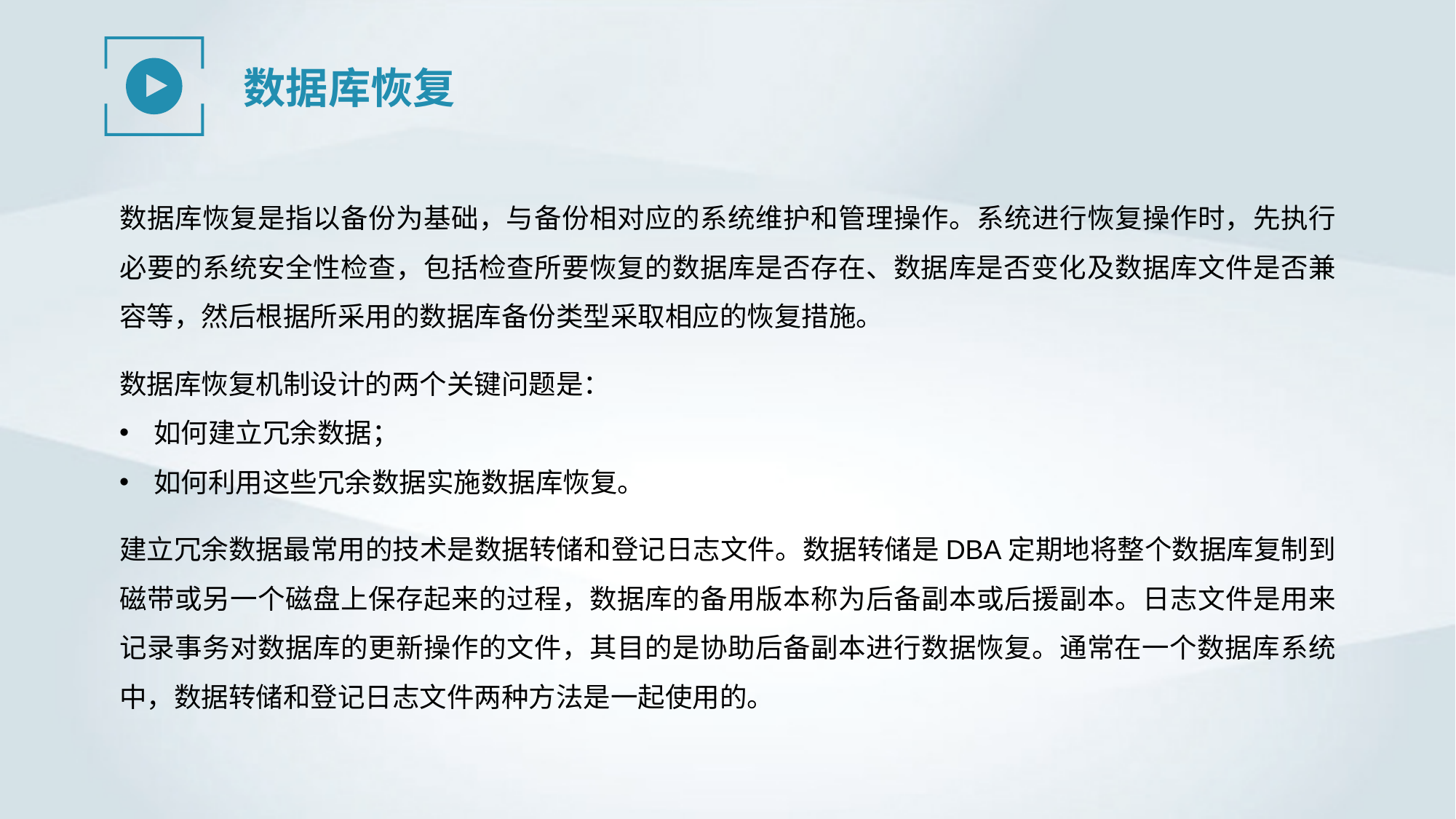

数据库恢复
数据库恢复是指以备份为基础，与备份相对应的系统维护和管理操作。系统进行恢复操作时，先执行必要的系统安全性检查，包括检查所要恢复的数据库是否存在、数据库是否变化及数据库文件是否兼容等，然后根据所采用的数据库备份类型采取相应的恢复措施。
数据库恢复机制设计的两个关键问题是：
如何建立冗余数据；
如何利用这些冗余数据实施数据库恢复。
建立冗余数据最常用的技术是数据转储和登记日志文件。数据转储是DBA定期地将整个数据库复制到磁带或另一个磁盘上保存起来的过程，数据库的备用版本称为后备副本或后援副本。日志文件是用来记录事务对数据库的更新操作的文件，其目的是协助后备副本进行数据恢复。通常在一个数据库系统中，数据转储和登记日志文件两种方法是一起使用的。